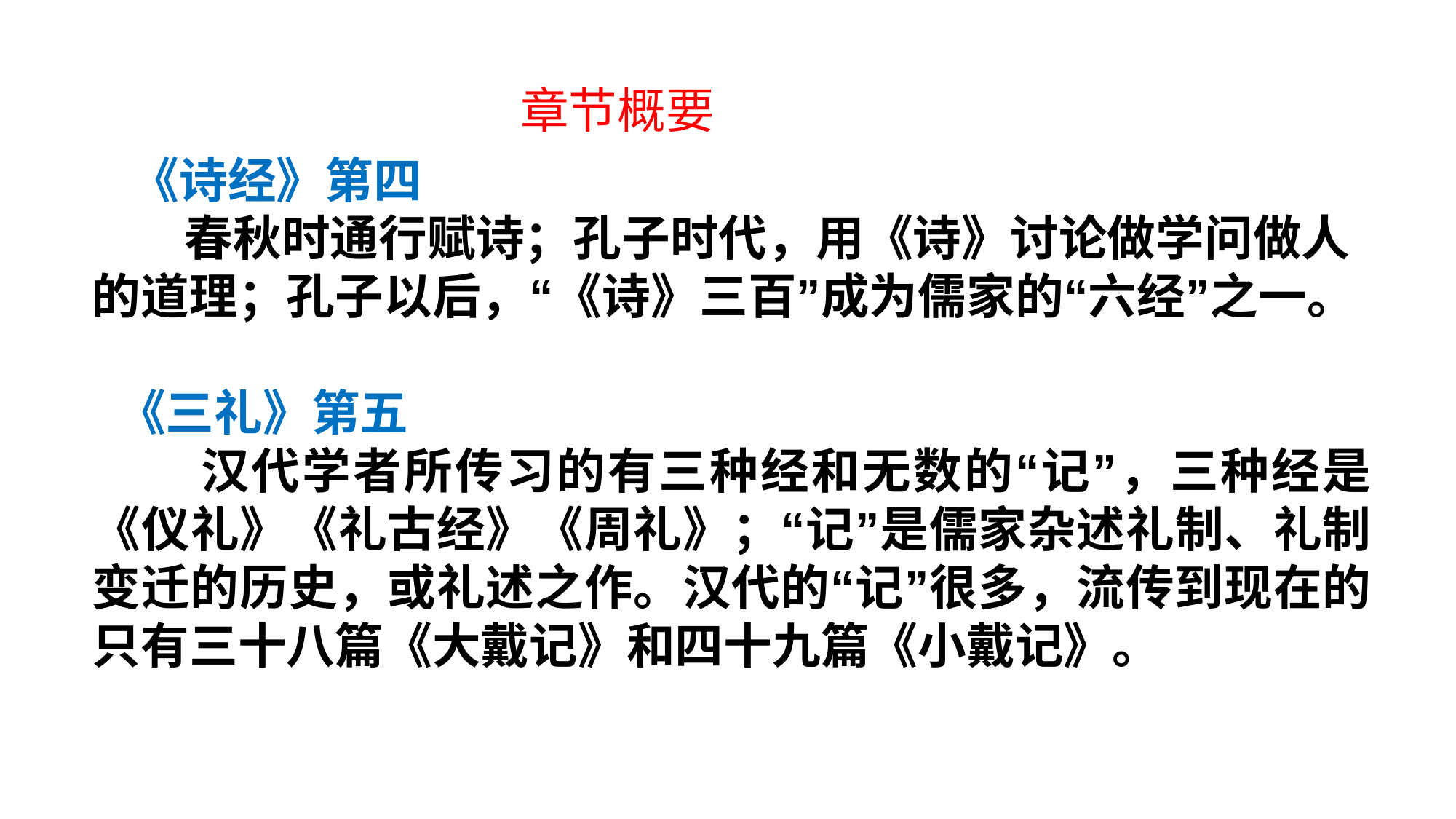

章节概要
4《诗经》第四
      春秋时通行赋诗；孔子时代，用《诗》讨论做学问做人的道理；孔子以后，“《诗》三百”成为儒家的“六经”之一。5
 《三礼》第五
      汉代学者所传习的有三种经和无数的“记”，三种经是《仪礼》《礼古经》《周礼》；“记”是儒家杂述礼制、礼制变迁的历史，或礼述之作。汉代的“记”很多，流传到现在的只有三十八篇《大戴记》和四十九篇《小戴记》。